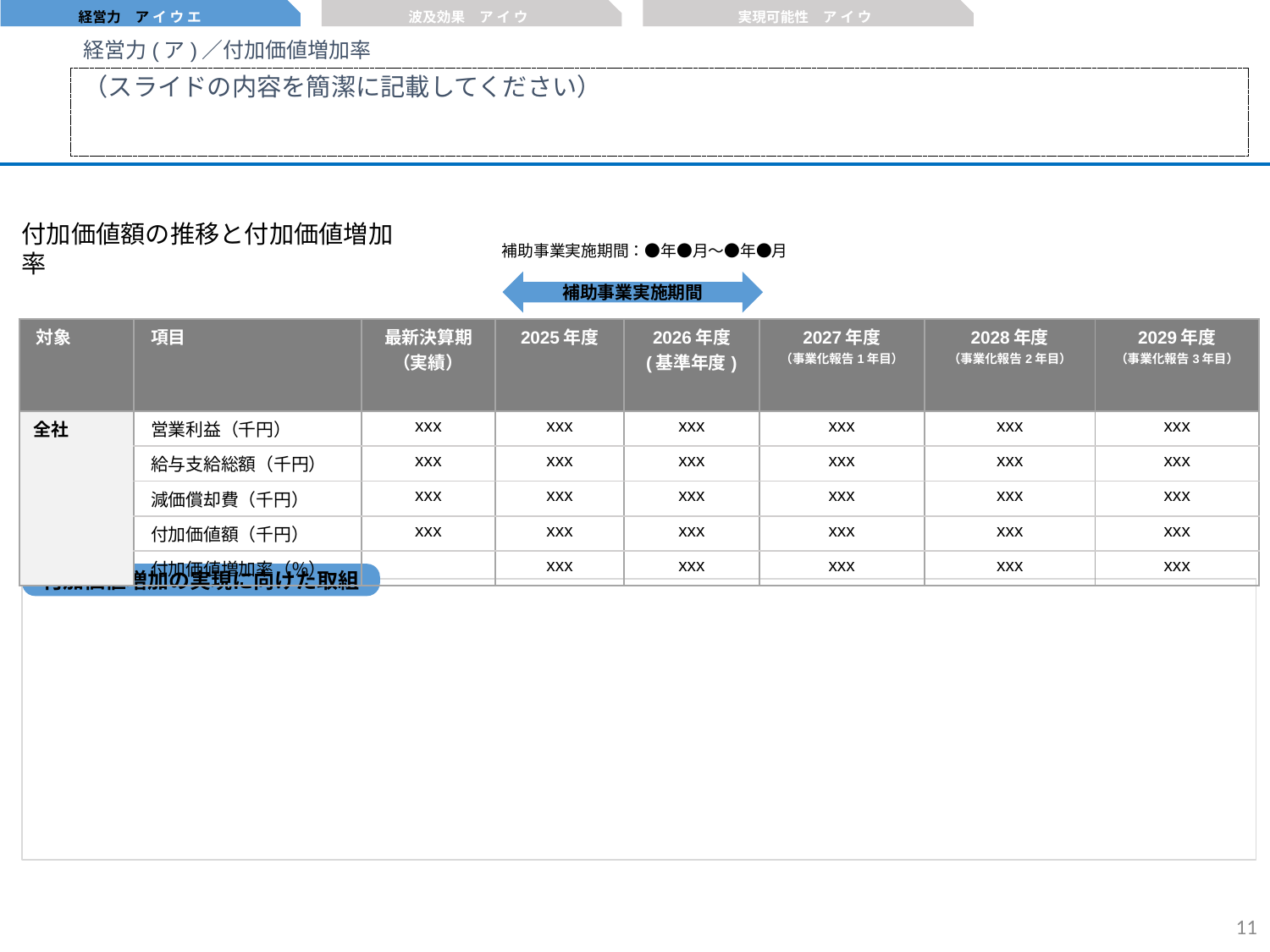

経営力　ア イ ウ エ
波及効果　ア イ ウ
実現可能性　ア イ ウ
経営力(ア)／付加価値増加率
（スライドの内容を簡潔に記載してください）
付加価値額の推移と付加価値増加率
補助事業実施期間：●年●月～●年●月
補助事業実施期間
| 対象 | 項目 | 最新決算期 （実績） | 2025年度 | 2026年度 (基準年度) | 2027年度 （事業化報告1年目） | 2028年度 （事業化報告2年目） | 2029年度 （事業化報告3年目） |
| --- | --- | --- | --- | --- | --- | --- | --- |
| 全社 | 営業利益（千円） | xxx | xxx | xxx | xxx | xxx | xxx |
|  | 給与支給総額（千円） | xxx | xxx | xxx | xxx | xxx | xxx |
|  | 減価償却費（千円） | xxx | xxx | xxx | xxx | xxx | xxx |
|  | 付加価値額（千円） | xxx | xxx | xxx | xxx | xxx | xxx |
|  | 付加価値増加率（％） |  | xxx | xxx | xxx | xxx | xxx |
付加価値増加の実現に向けた取組

11